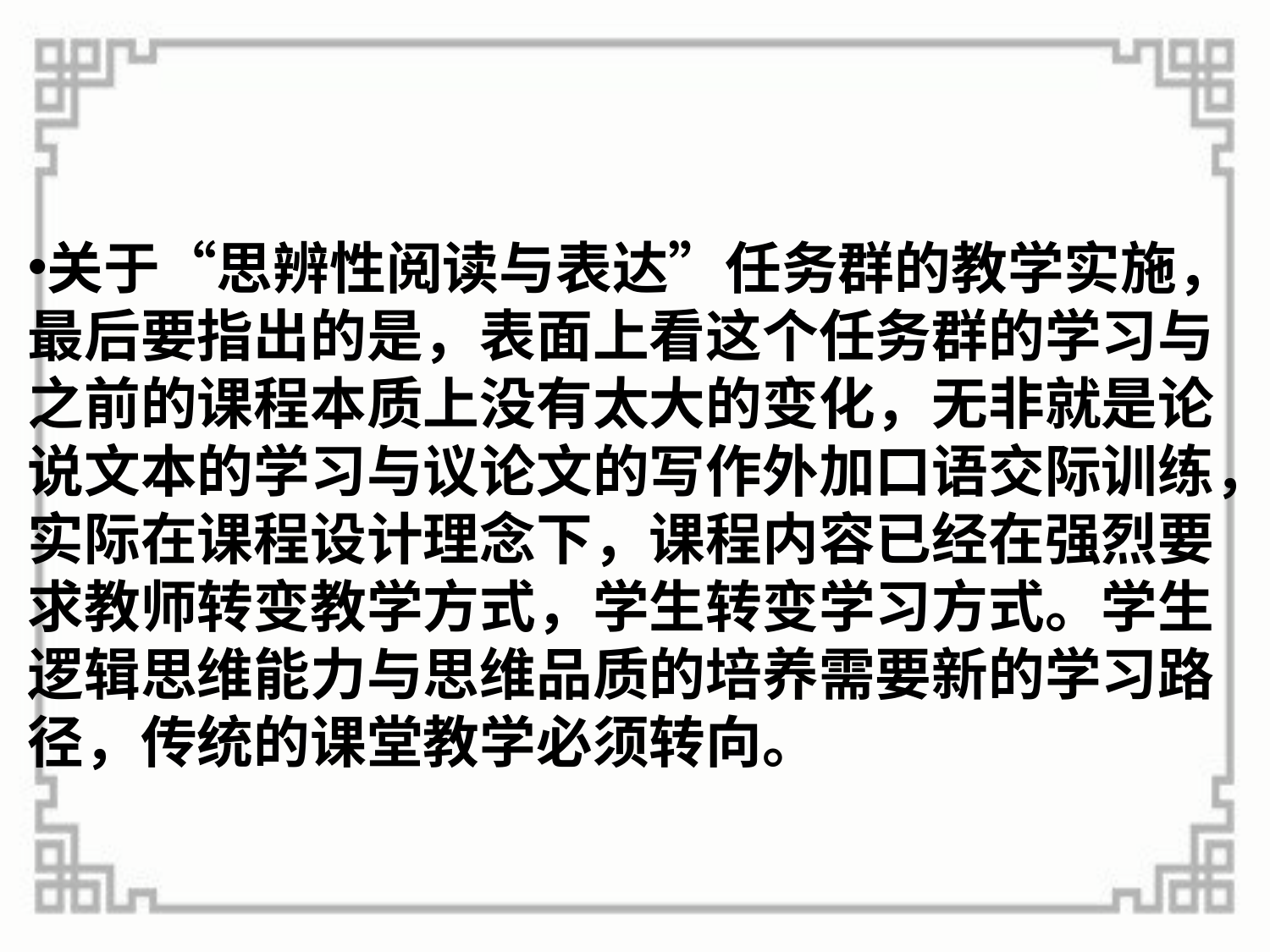

#
关于“思辨性阅读与表达”任务群的教学实施，最后要指出的是，表面上看这个任务群的学习与之前的课程本质上没有太大的变化，无非就是论说文本的学习与议论文的写作外加口语交际训练，实际在课程设计理念下，课程内容已经在强烈要求教师转变教学方式，学生转变学习方式。学生逻辑思维能力与思维品质的培养需要新的学习路径，传统的课堂教学必须转向。